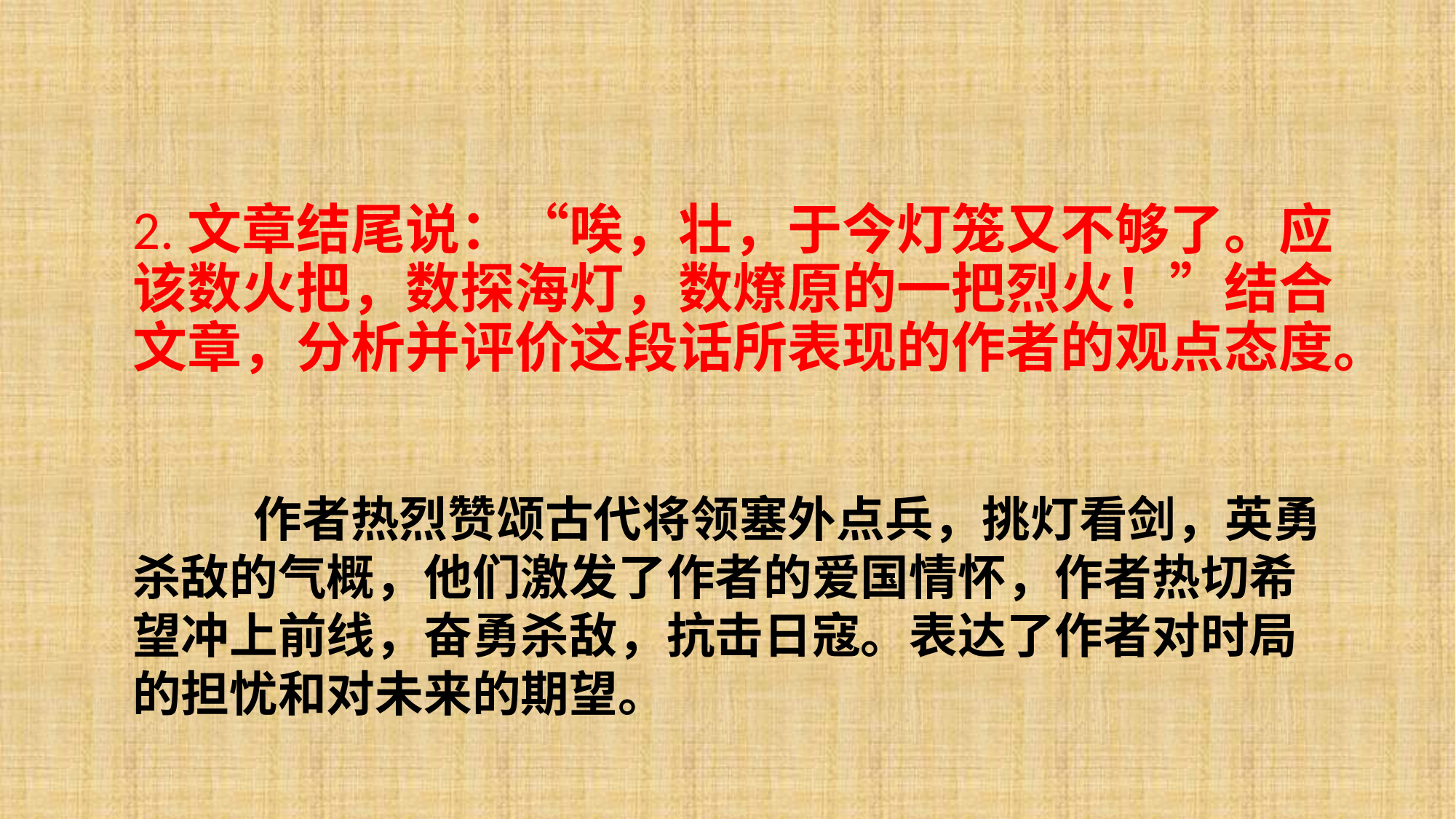

# 2.文章结尾说：“唉，壮，于今灯笼又不够了。应该数火把，数探海灯，数燎原的一把烈火！”结合文章，分析并评价这段话所表现的作者的观点态度。
作者热烈赞颂古代将领塞外点兵，挑灯看剑，英勇杀敌的气概，他们激发了作者的爱国情怀，作者热切希望冲上前线，奋勇杀敌，抗击日寇。表达了作者对时局的担忧和对未来的期望。